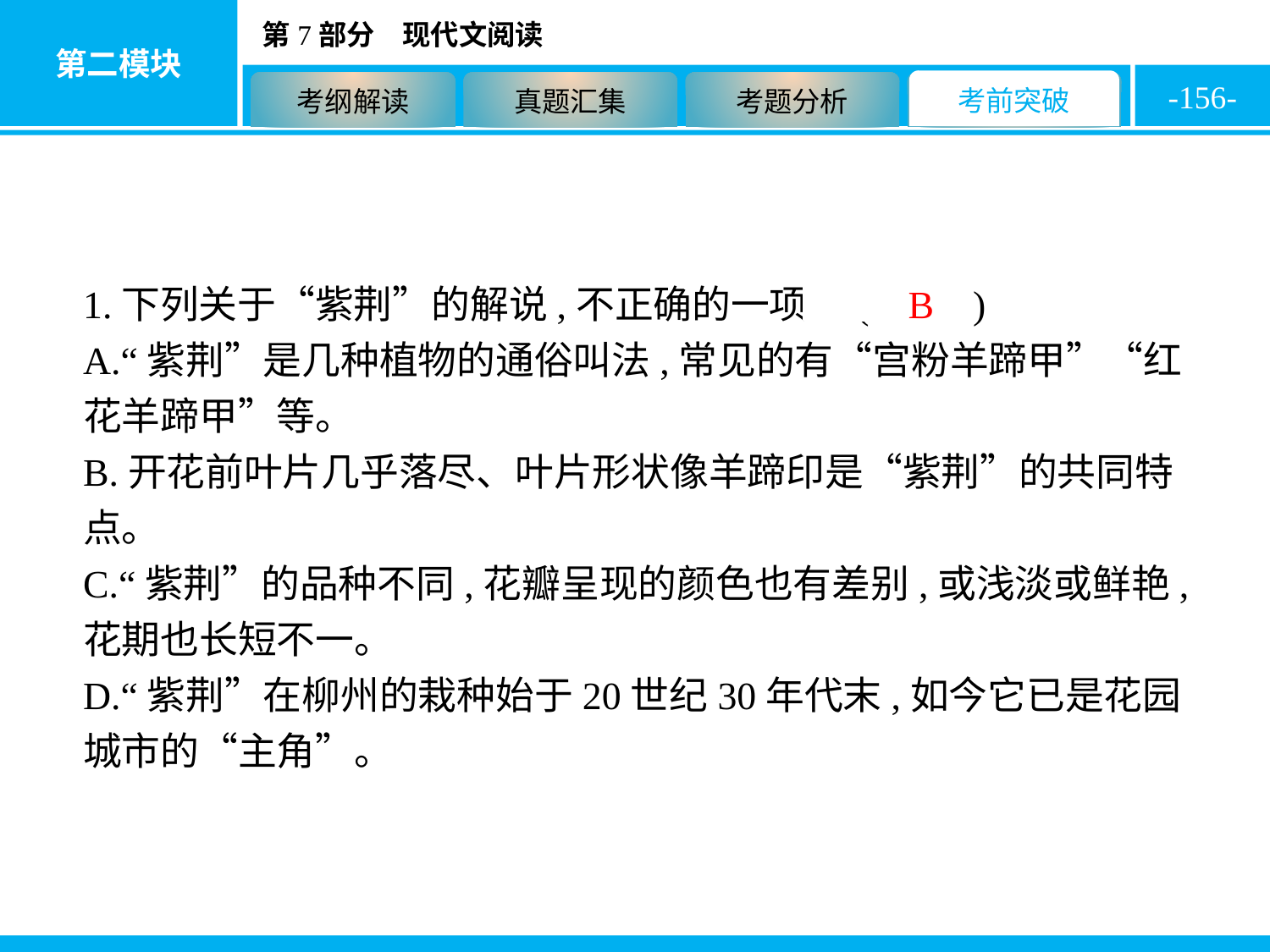

-156-
1.下列关于“紫荆”的解说,不正确的一项是(    B    )
A.“紫荆”是几种植物的通俗叫法,常见的有“宫粉羊蹄甲”“红花羊蹄甲”等。
B.开花前叶片几乎落尽、叶片形状像羊蹄印是“紫荆”的共同特点。
C.“紫荆”的品种不同,花瓣呈现的颜色也有差别,或浅淡或鲜艳,花期也长短不一。
D.“紫荆”在柳州的栽种始于20世纪30年代末,如今它已是花园城市的“主角”。